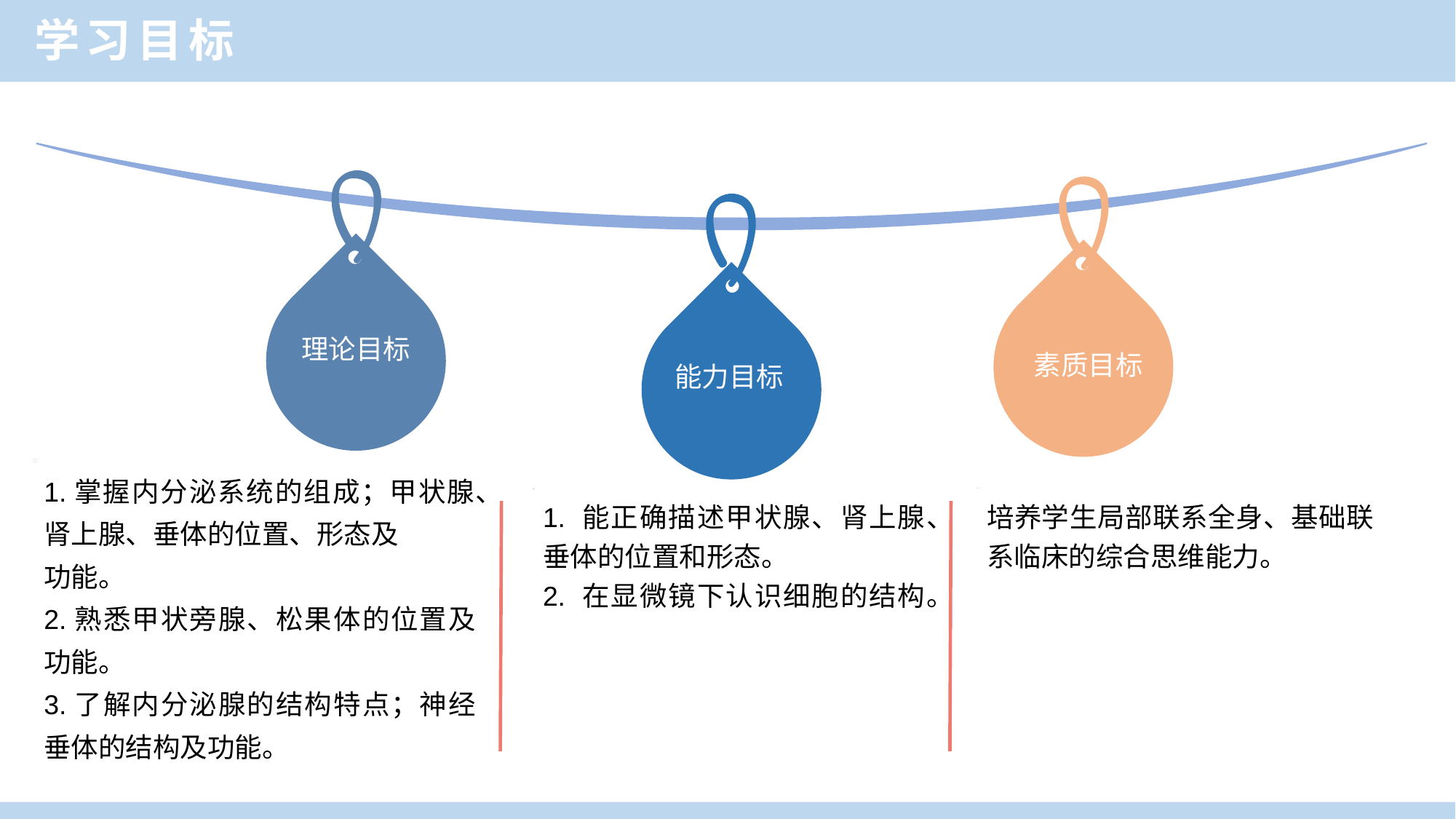

学习目标

理论目标

素质目标

能力目标
1.掌握内分泌系统的组成；甲状腺、肾上腺、垂体的位置、形态及
功能。
2.熟悉甲状旁腺、松果体的位置及功能。
3.了解内分泌腺的结构特点；神经垂体的结构及功能。
1. 能正确描述甲状腺、肾上腺、垂体的位置和形态。
2. 在显微镜下认识细胞的结构。
培养学生局部联系全身、基础联系临床的综合思维能力。